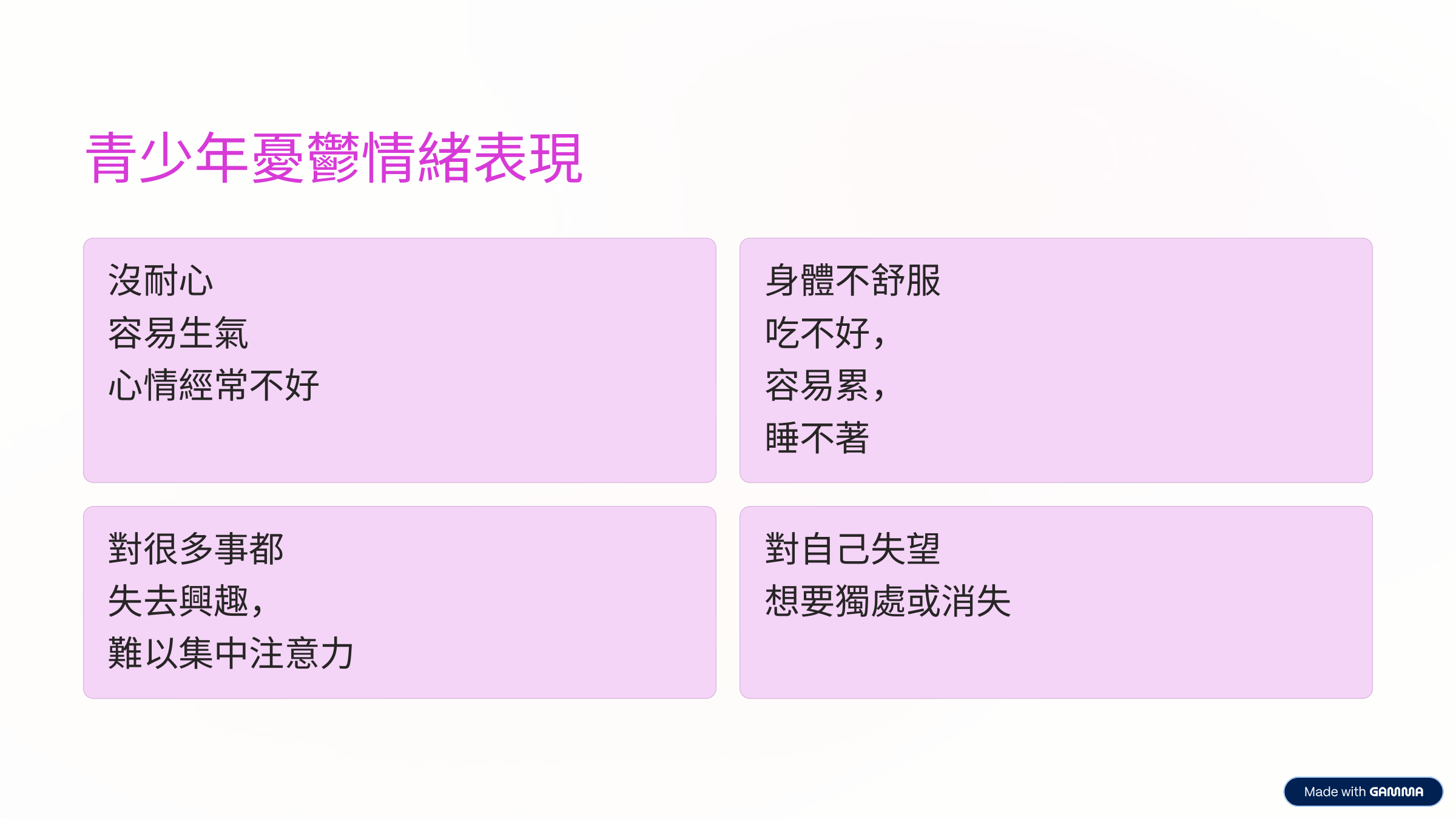

青少年憂鬱情緒表現

沒耐心
身體不舒服
容易生氣
吃不好，
心情經常不好
容易累，
睡不著

對很多事都
對自己失望
失去興趣，
想要獨處或消失

難以集中注意力